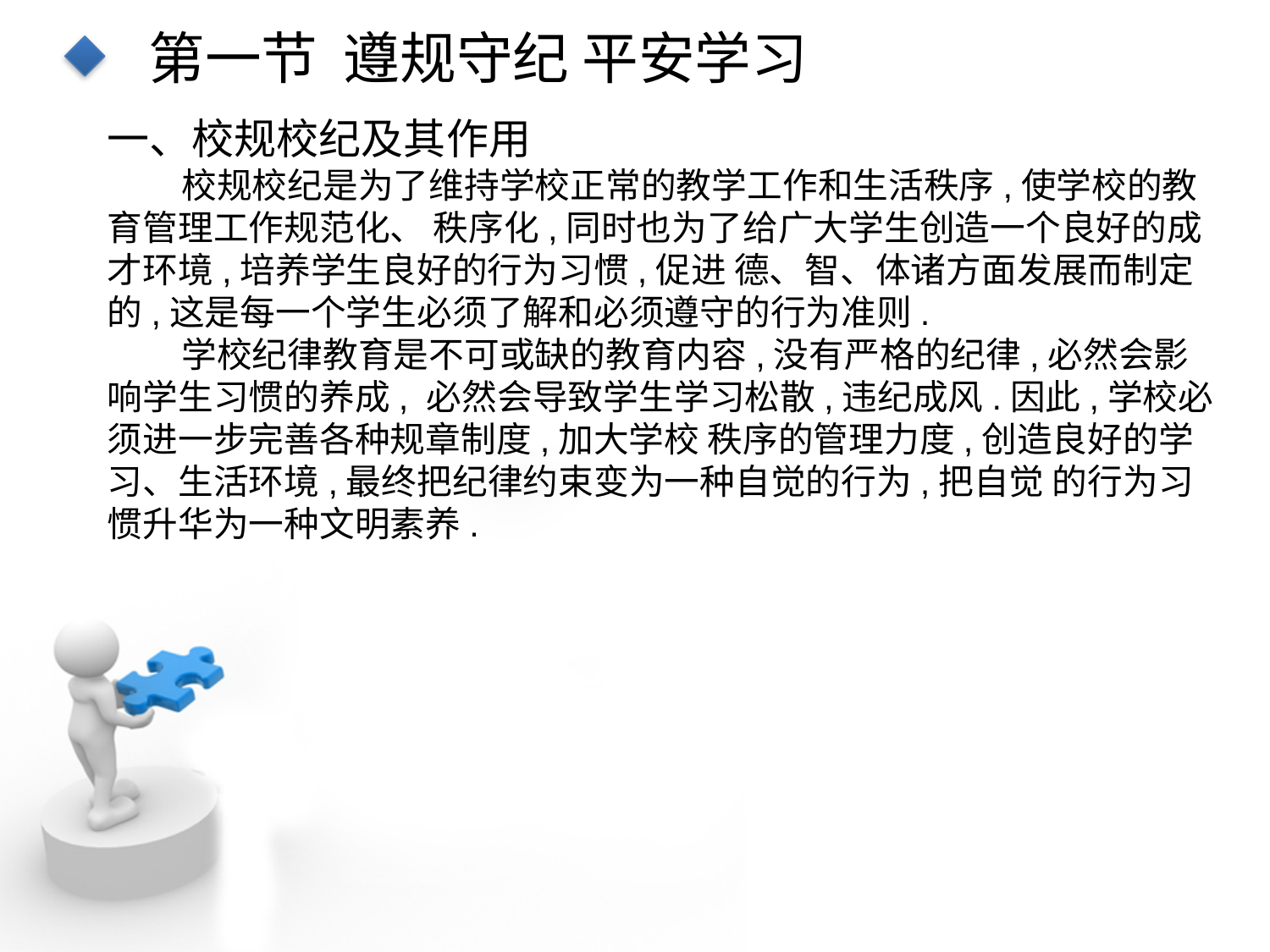

第一节  遵规守纪 平安学习

一、校规校纪及其作用
校规校纪是为了维持学校正常的教学工作和生活秩序,使学校的教育管理工作规范化、 秩序化,同时也为了给广大学生创造一个良好的成才环境,培养学生良好的行为习惯,促进 德、智、体诸方面发展而制定的,这是每一个学生必须了解和必须遵守的行为准则.
学校纪律教育是不可或缺的教育内容,没有严格的纪律,必然会影响学生习惯的养成, 必然会导致学生学习松散,违纪成风.因此,学校必须进一步完善各种规章制度,加大学校 秩序的管理力度,创造良好的学习、生活环境,最终把纪律约束变为一种自觉的行为,把自觉 的行为习惯升华为一种文明素养.

点击添加文本
点击添加文本
点击添加文本
点击添加文本